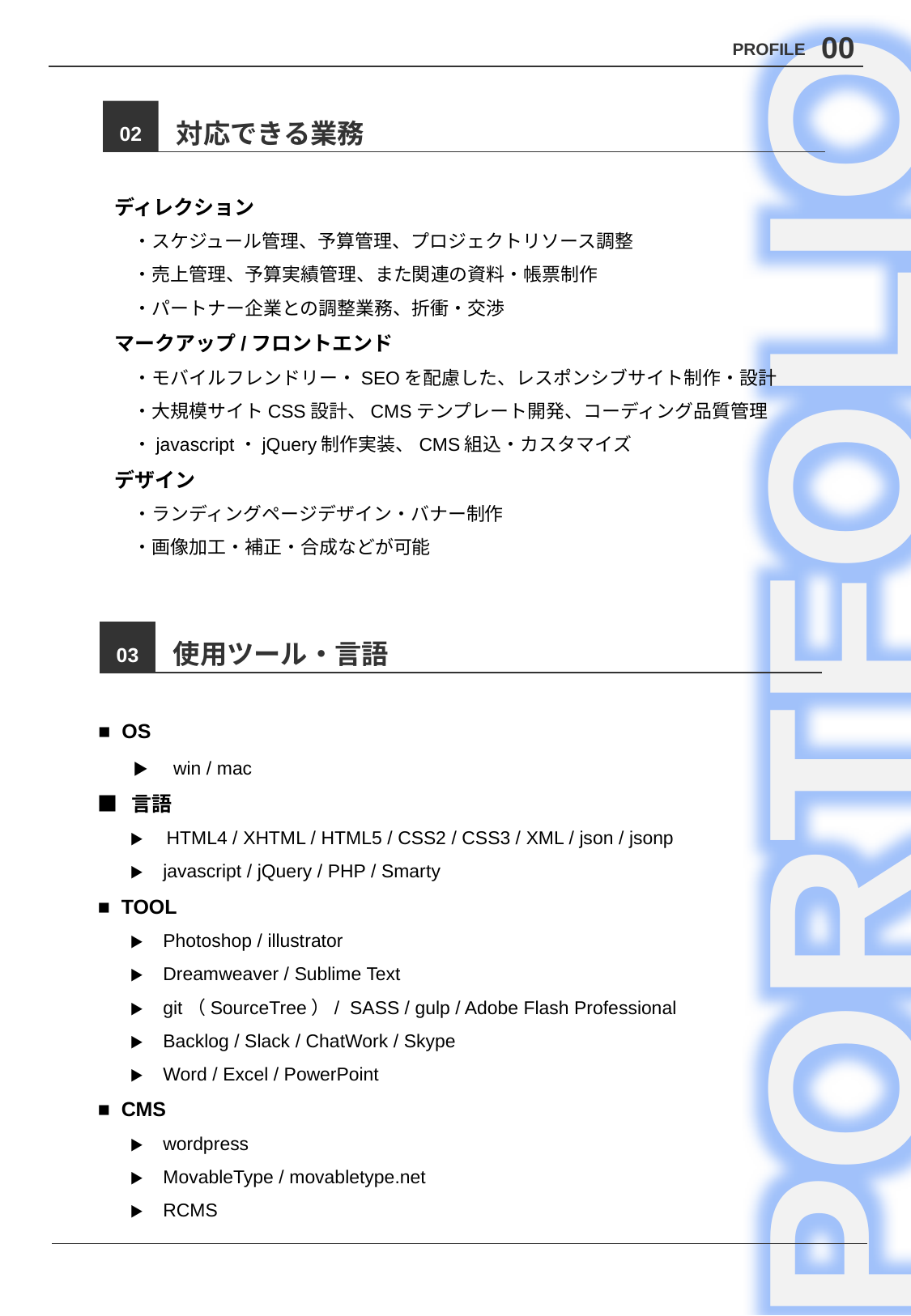

00
PROFILE
　　　対応できる業務

　ディレクション
　　・スケジュール管理、予算管理、プロジェクトリソース調整
　　・売上管理、予算実績管理、また関連の資料・帳票制作
　　・パートナー企業との調整業務、折衝・交渉
　マークアップ/フロントエンド
　　・モバイルフレンドリー・SEOを配慮した、レスポンシブサイト制作・設計
　　・大規模サイトCSS設計、CMSテンプレート開発、コーディング品質管理
　　・javascript・jQuery制作実装、CMS組込・カスタマイズ
　デザイン
　　・ランディングページデザイン・バナー制作
　　・画像加工・補正・合成などが可能
02
PORTFOLIO
　　　使用ツール・言語

 ■  OS
　　▶　win / mac
 ■  言語
　　▶　HTML4 / XHTML / HTML5 / CSS2 / CSS3 / XML / json / jsonp
　　▶　 javascript / jQuery / PHP / Smarty
 ■  TOOL
　　▶　 Photoshop / illustrator
　　▶　 Dreamweaver / Sublime Text
　　▶　 git（SourceTree）/  SASS / gulp / Adobe Flash Professional
　　▶　 Backlog / Slack / ChatWork / Skype
　　▶　 Word / Excel / PowerPoint
 ■  CMS
　　▶　 wordpress
　　▶　 MovableType / movabletype.net
　　▶　 RCMS
03